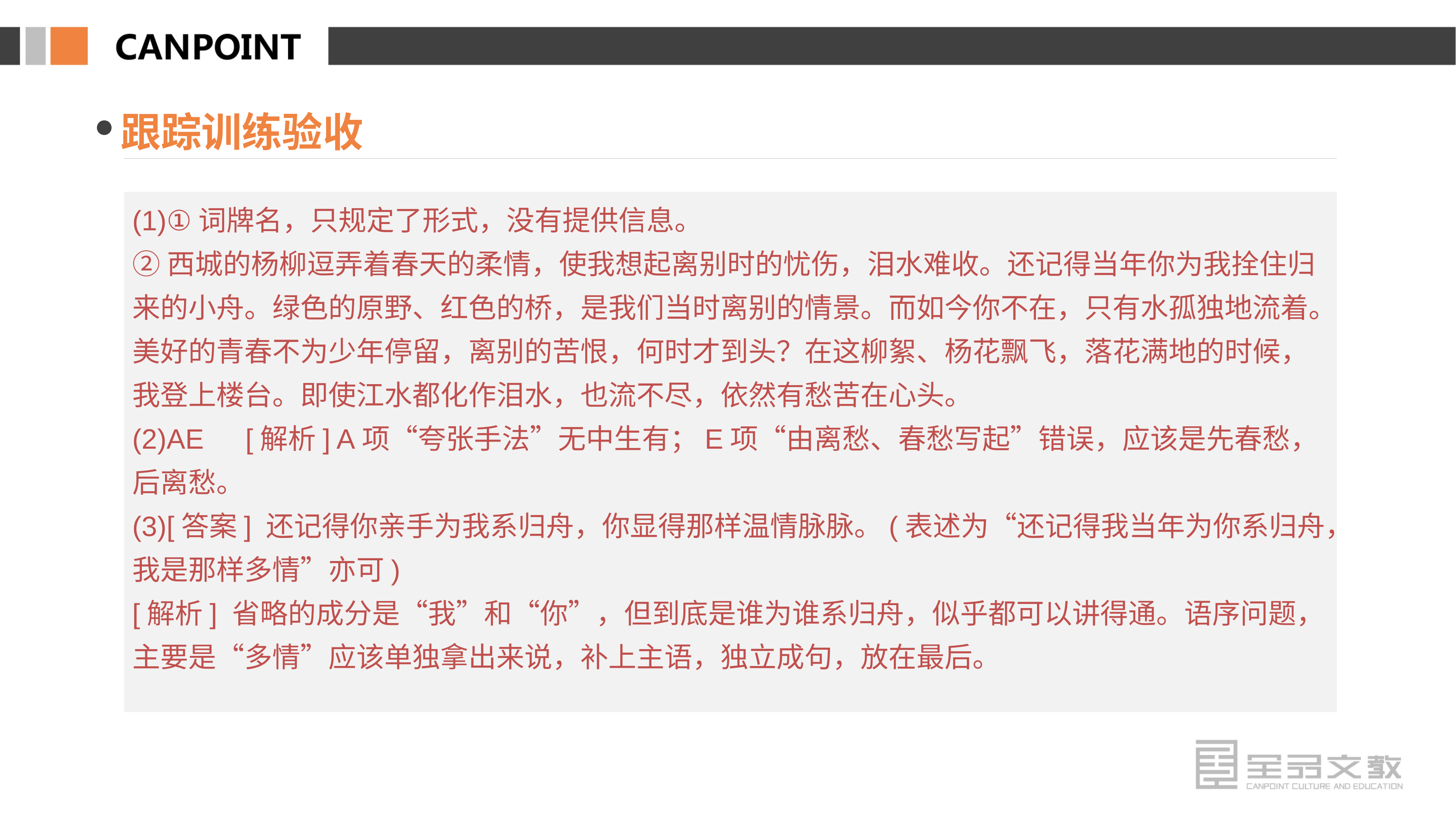

跟踪训练验收

(1)①词牌名，只规定了形式，没有提供信息。
②西城的杨柳逗弄着春天的柔情，使我想起离别时的忧伤，泪水难收。还记得当年你为我拴住归来的小舟。绿色的原野、红色的桥，是我们当时离别的情景。而如今你不在，只有水孤独地流着。美好的青春不为少年停留，离别的苦恨，何时才到头？在这柳絮、杨花飘飞，落花满地的时候，我登上楼台。即使江水都化作泪水，也流不尽，依然有愁苦在心头。
(2)AE　[解析] A项“夸张手法”无中生有；E项“由离愁、春愁写起”错误，应该是先春愁，后离愁。
(3)[答案] 还记得你亲手为我系归舟，你显得那样温情脉脉。(表述为“还记得我当年为你系归舟，我是那样多情”亦可)
[解析] 省略的成分是“我”和“你”，但到底是谁为谁系归舟，似乎都可以讲得通。语序问题，主要是“多情”应该单独拿出来说，补上主语，独立成句，放在最后。